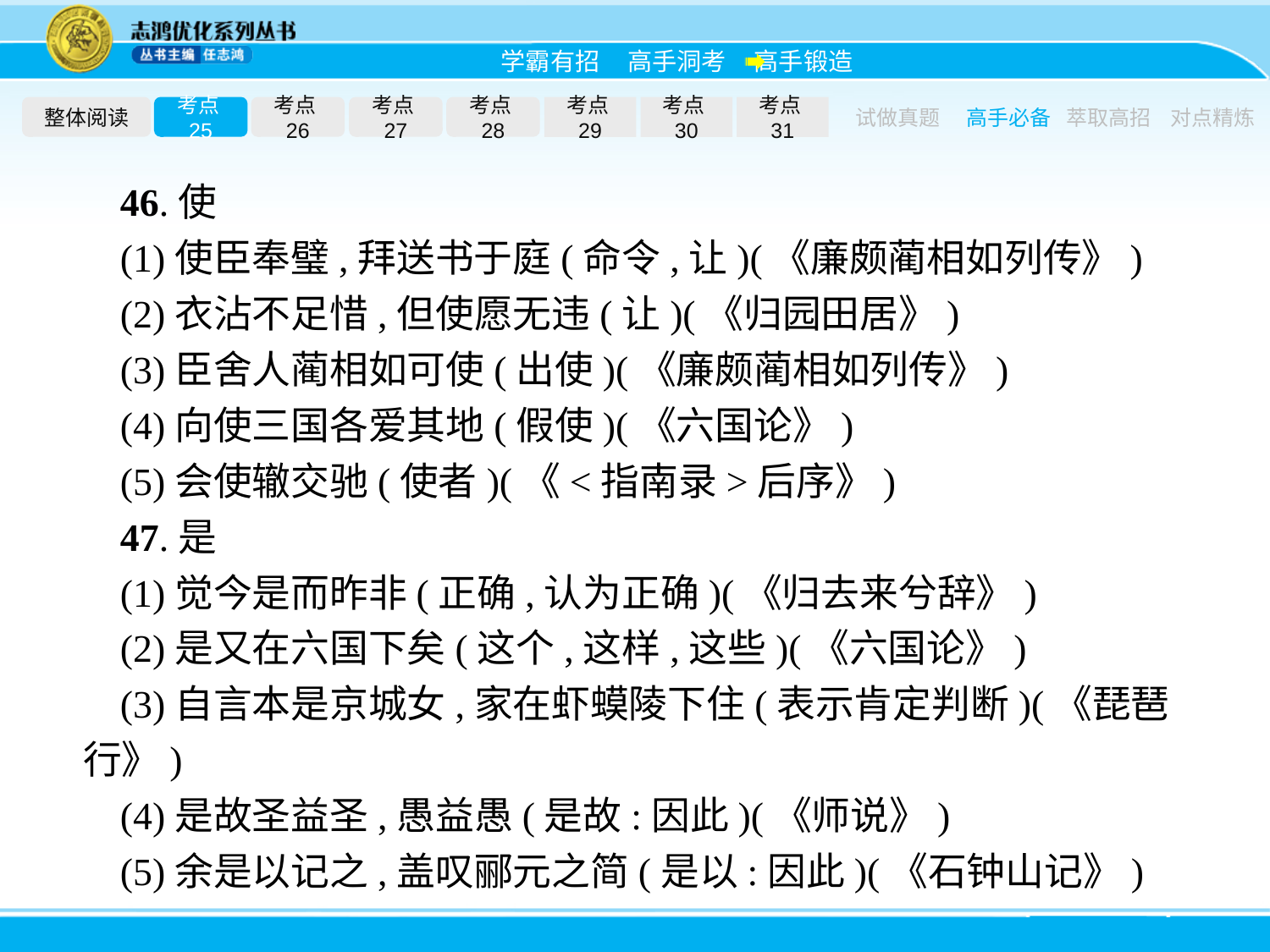

整体阅读
考点25
考点26
考点27
考点28
考点29
考点30
考点31
试做真题
高手必备
萃取高招
对点精炼
46.使
(1)使臣奉璧,拜送书于庭(命令,让)(《廉颇蔺相如列传》)
(2)衣沾不足惜,但使愿无违(让)(《归园田居》)
(3)臣舍人蔺相如可使(出使)(《廉颇蔺相如列传》)
(4)向使三国各爱其地(假使)(《六国论》)
(5)会使辙交驰(使者)(《<指南录>后序》)
47.是
(1)觉今是而昨非(正确,认为正确)(《归去来兮辞》)
(2)是又在六国下矣(这个,这样,这些)(《六国论》)
(3)自言本是京城女,家在虾蟆陵下住(表示肯定判断)(《琵琶行》)
(4)是故圣益圣,愚益愚(是故:因此)(《师说》)
(5)余是以记之,盖叹郦元之简(是以:因此)(《石钟山记》)